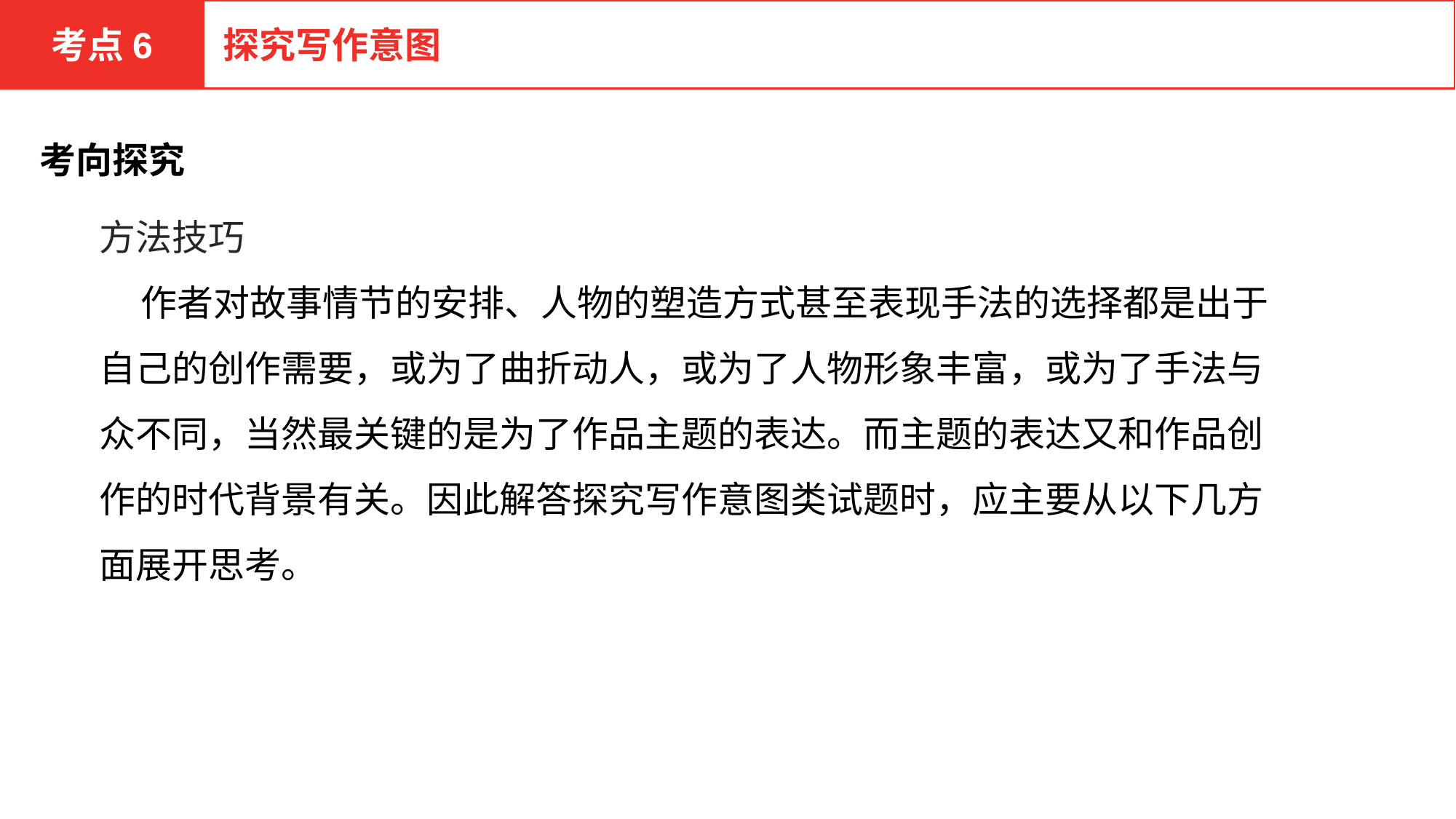

考点6
探究写作意图
考向探究
方法技巧
    作者对故事情节的安排、人物的塑造方式甚至表现手法的选择都是出于自己的创作需要，或为了曲折动人，或为了人物形象丰富，或为了手法与众不同，当然最关键的是为了作品主题的表达。而主题的表达又和作品创作的时代背景有关。因此解答探究写作意图类试题时，应主要从以下几方面展开思考。